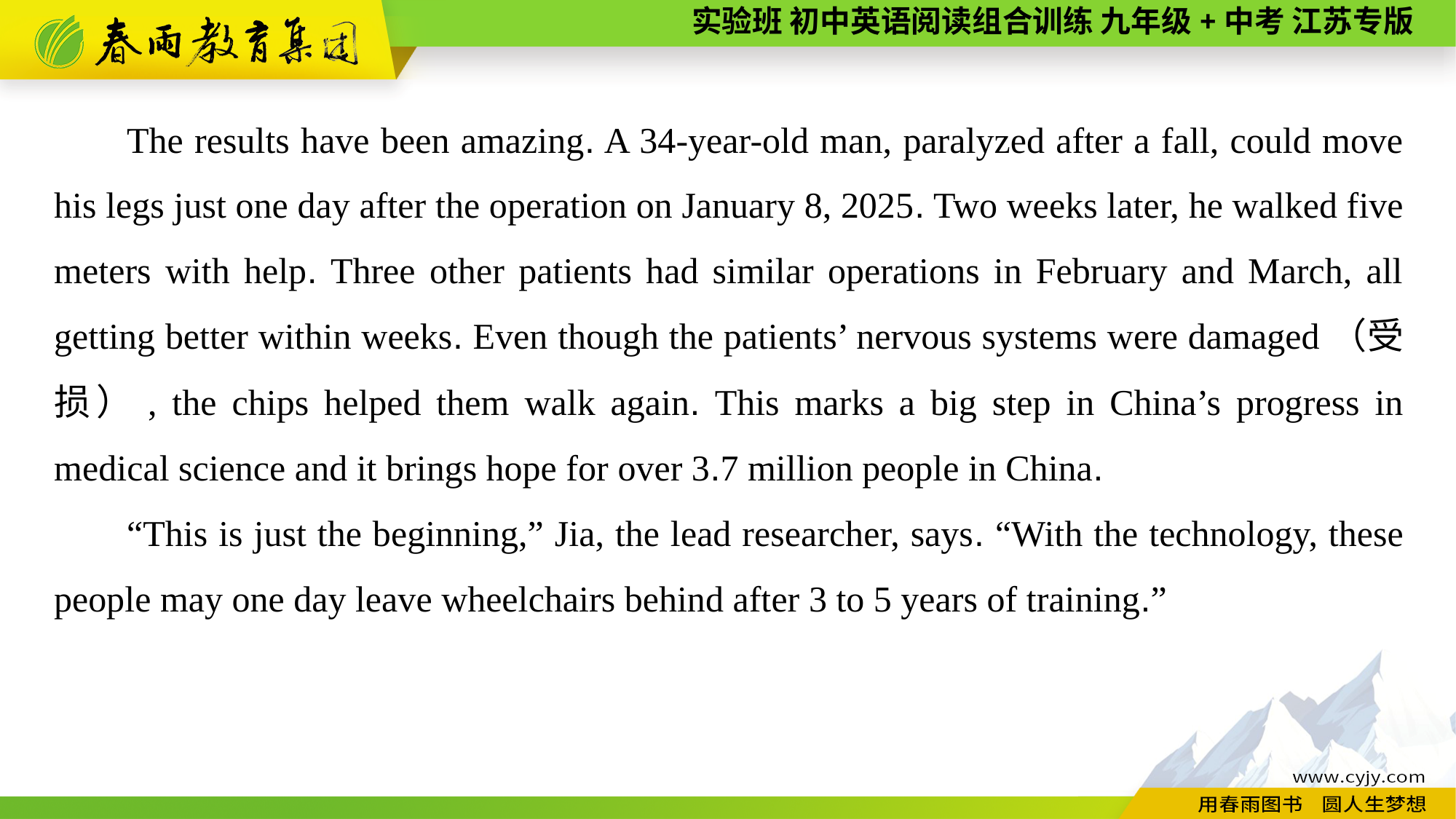

The results have been amazing. A 34-year-old man, paralyzed after a fall, could move his legs just one day after the operation on January 8, 2025. Two weeks later, he walked five meters with help. Three other patients had similar operations in February and March, all getting better within weeks. Even though the patients’ nervous systems were damaged（受损）, the chips helped them walk again. This marks a big step in China’s progress in medical science and it brings hope for over 3.7 million people in China.
“This is just the beginning,” Jia, the lead researcher, says. “With the technology, these people may one day leave wheelchairs behind after 3 to 5 years of training.”